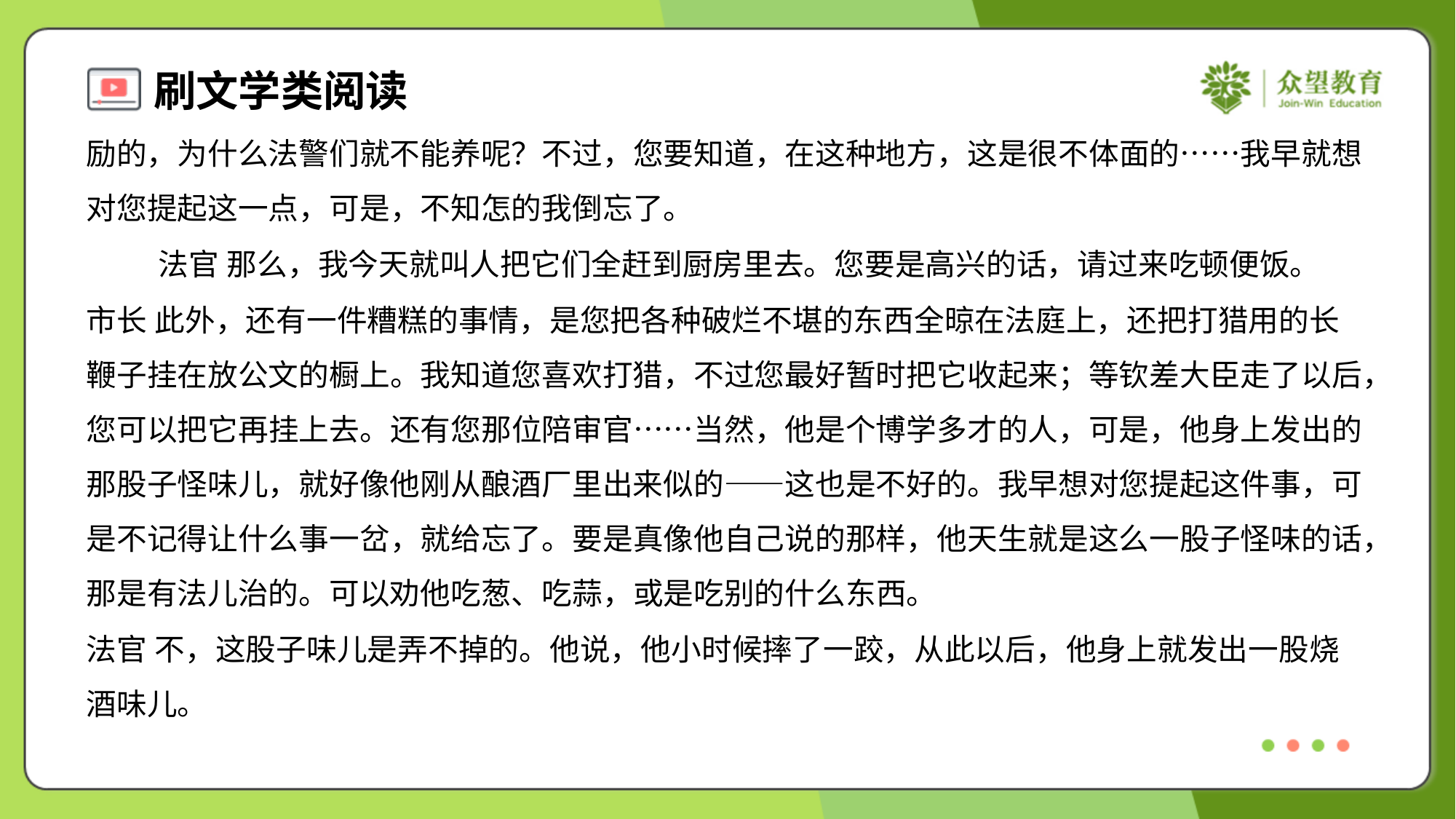

励的，为什么法警们就不能养呢？不过，您要知道，在这种地方，这是很不体面的……我早就想
对您提起这一点，可是，不知怎的我倒忘了。
法官 那么，我今天就叫人把它们全赶到厨房里去。您要是高兴的话，请过来吃顿便饭。
市长 此外，还有一件糟糕的事情，是您把各种破烂不堪的东西全晾在法庭上，还把打猎用的长
鞭子挂在放公文的橱上。我知道您喜欢打猎，不过您最好暂时把它收起来；等钦差大臣走了以后，
您可以把它再挂上去。还有您那位陪审官……当然，他是个博学多才的人，可是，他身上发出的
那股子怪味儿，就好像他刚从酿酒厂里出来似的——这也是不好的。我早想对您提起这件事，可
是不记得让什么事一岔，就给忘了。要是真像他自己说的那样，他天生就是这么一股子怪味的话，
那是有法儿治的。可以劝他吃葱、吃蒜，或是吃别的什么东西。
法官 不，这股子味儿是弄不掉的。他说，他小时候摔了一跤，从此以后，他身上就发出一股烧
酒味儿。